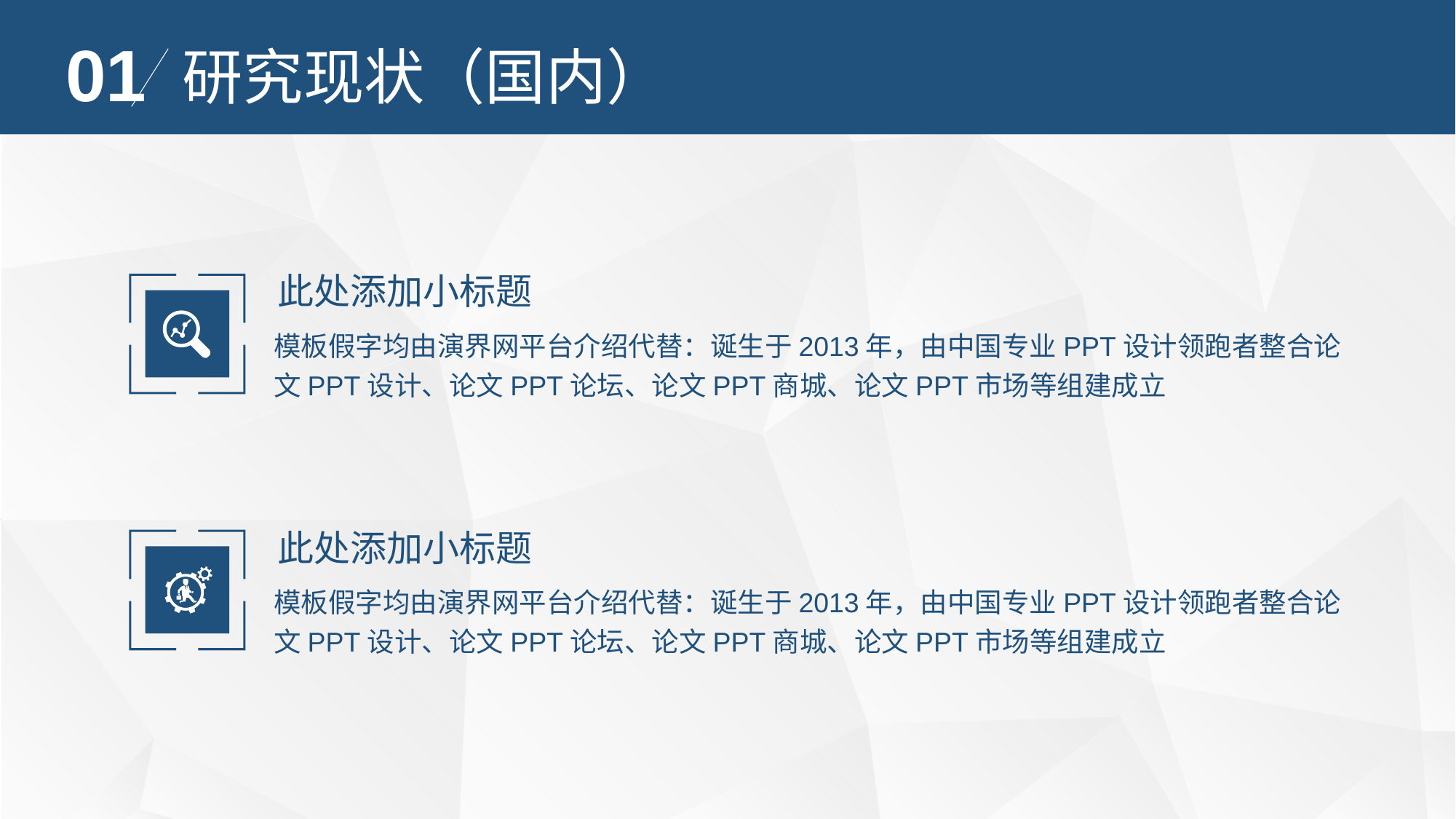

01
研究现状（国内）
此处添加小标题

模板假字均由演界网平台介绍代替：诞生于2013年，由中国专业PPT设计领跑者整合论文PPT设计、论文PPT论坛、论文PPT商城、论文PPT市场等组建成立
此处添加小标题

模板假字均由演界网平台介绍代替：诞生于2013年，由中国专业PPT设计领跑者整合论文PPT设计、论文PPT论坛、论文PPT商城、论文PPT市场等组建成立